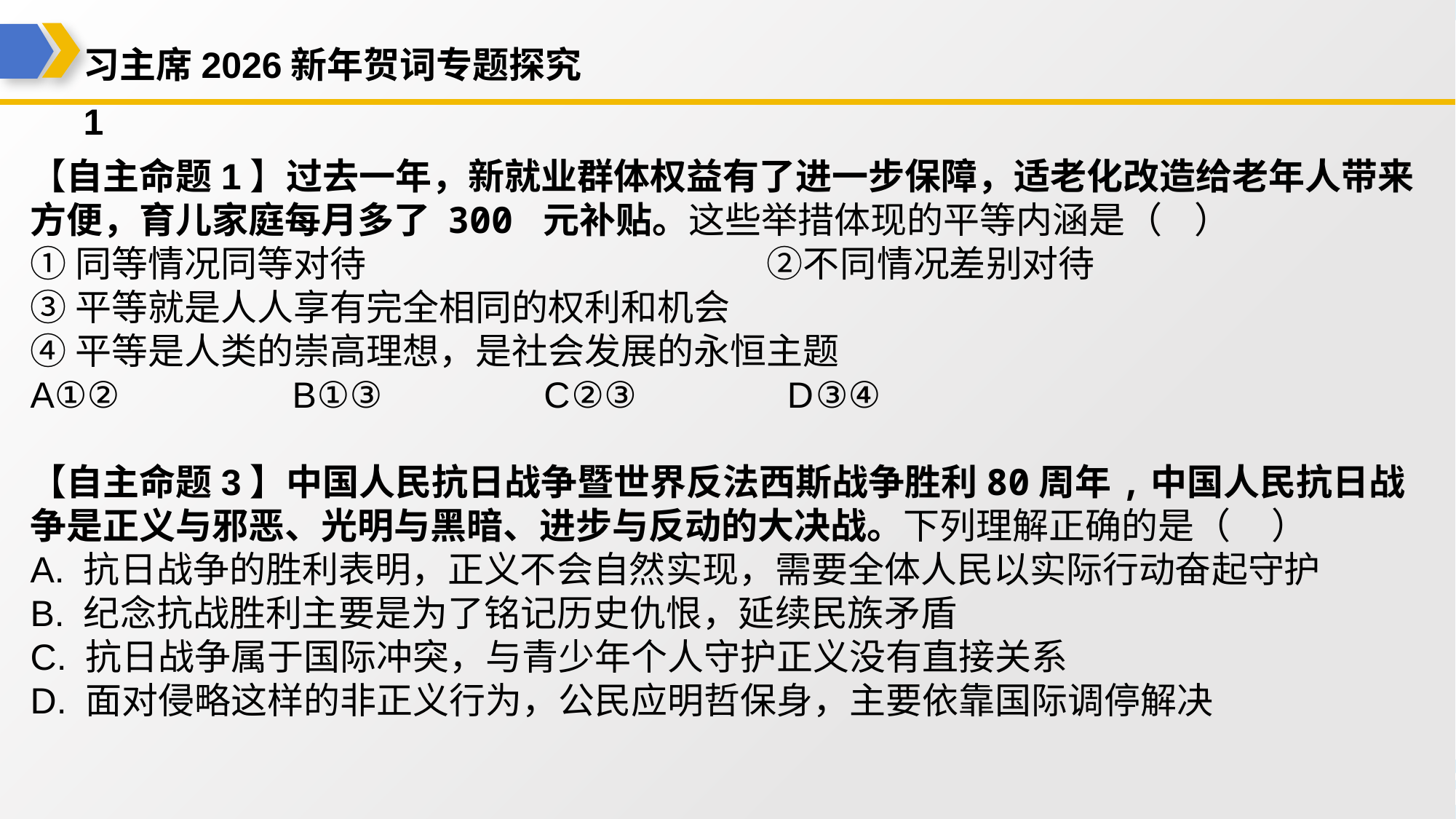

习主席2026新年贺词专题探究1

【自主命题1】过去一年，新就业群体权益有了进一步保障，适老化改造给老年人带来方便，育儿家庭每月多了 300 元补贴。这些举措体现的平等内涵是（    ）
①同等情况同等对待                                                 ②不同情况差别对待
③平等就是人人享有完全相同的权利和机会
④平等是人类的崇高理想，是社会发展的永恒主题
A①②                 B①③                C②③               D③④

【自主命题3】中国人民抗日战争暨世界反法西斯战争胜利80周年,中国人民抗日战争是正义与邪恶、光明与黑暗、进步与反动的大决战。下列理解正确的是（     ）
A. 抗日战争的胜利表明，正义不会自然实现，需要全体人民以实际行动奋起守护
B. 纪念抗战胜利主要是为了铭记历史仇恨，延续民族矛盾
C. 抗日战争属于国际冲突，与青少年个人守护正义没有直接关系
D. 面对侵略这样的非正义行为，公民应明哲保身，主要依靠国际调停解决